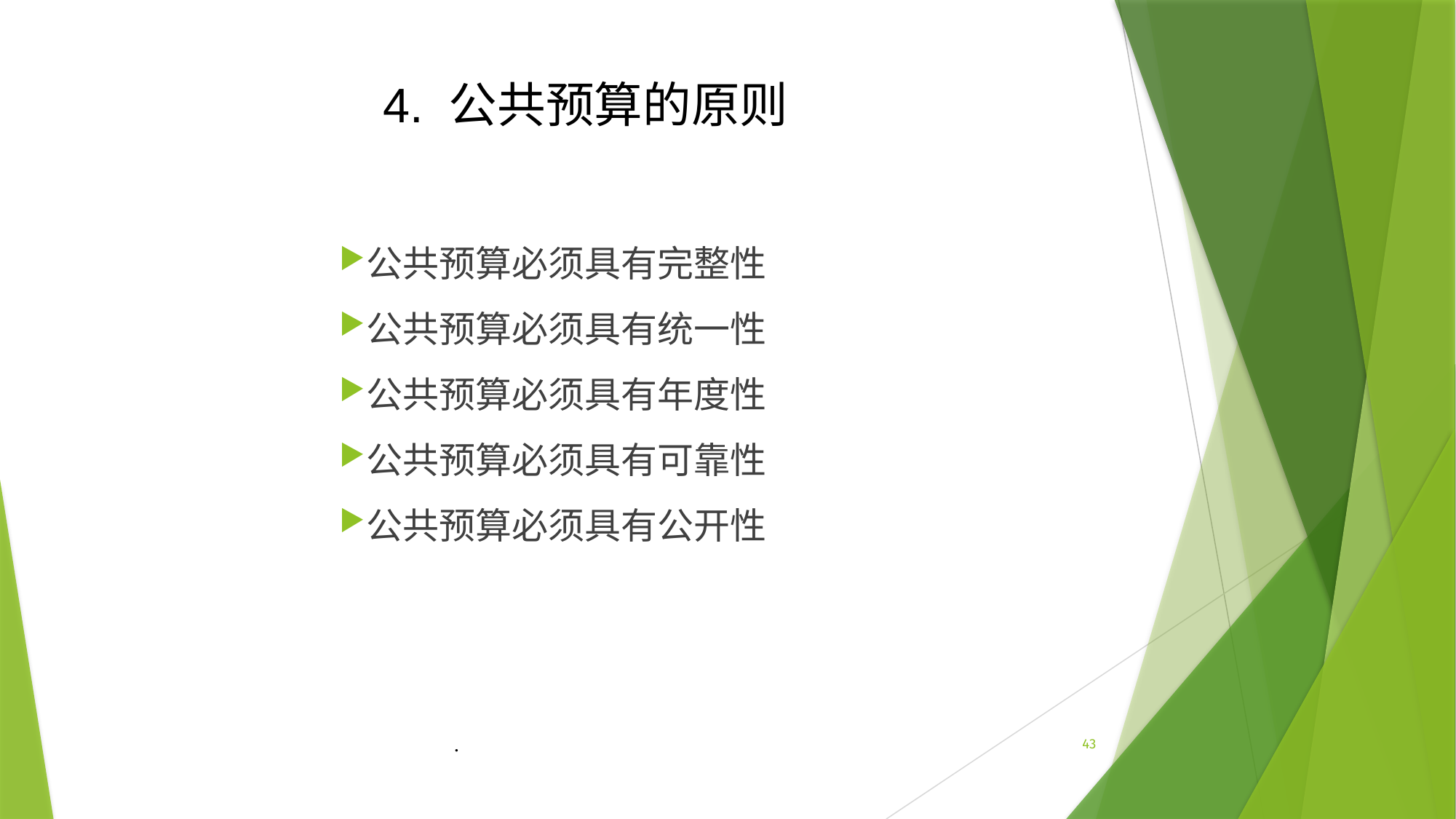

4. 公共预算的原则
公共预算必须具有完整性
公共预算必须具有统一性
公共预算必须具有年度性
公共预算必须具有可靠性
公共预算必须具有公开性
.
43